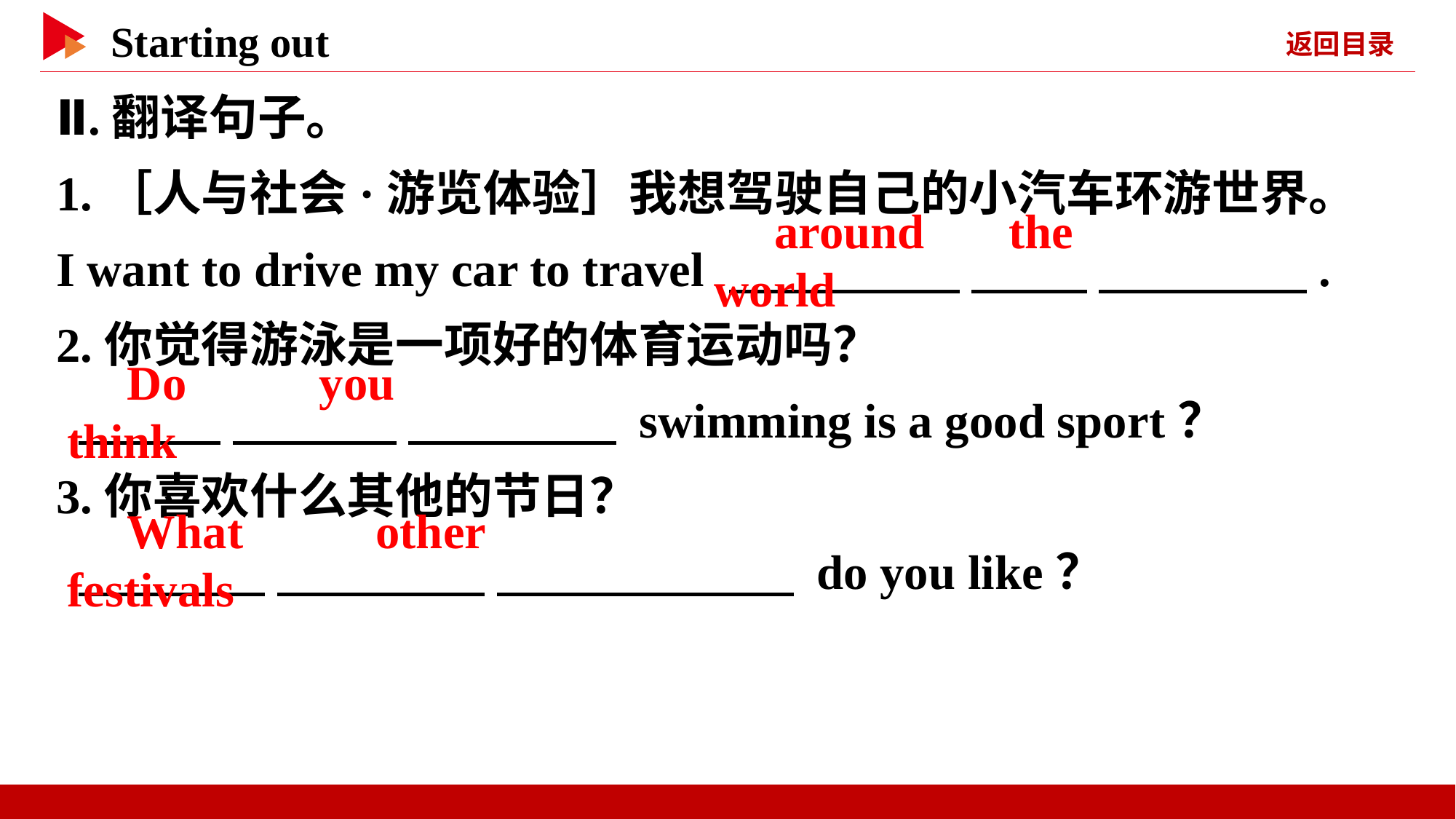

Ⅱ.翻译句子。
1.［人与社会·游览体验］我想驾驶自己的小汽车环游世界。
I want to drive my car to travel 　            　       　 　          　.
2.你觉得游泳是一项好的体育运动吗？
 　    　 　      　 　          　 swimming is a good sport？
3.你喜欢什么其他的节日？
 　        　 　          　 　                  　 do you like？
　around　 the　 　world
　Do　 　you　 　think
　What　 　other　 　festivals